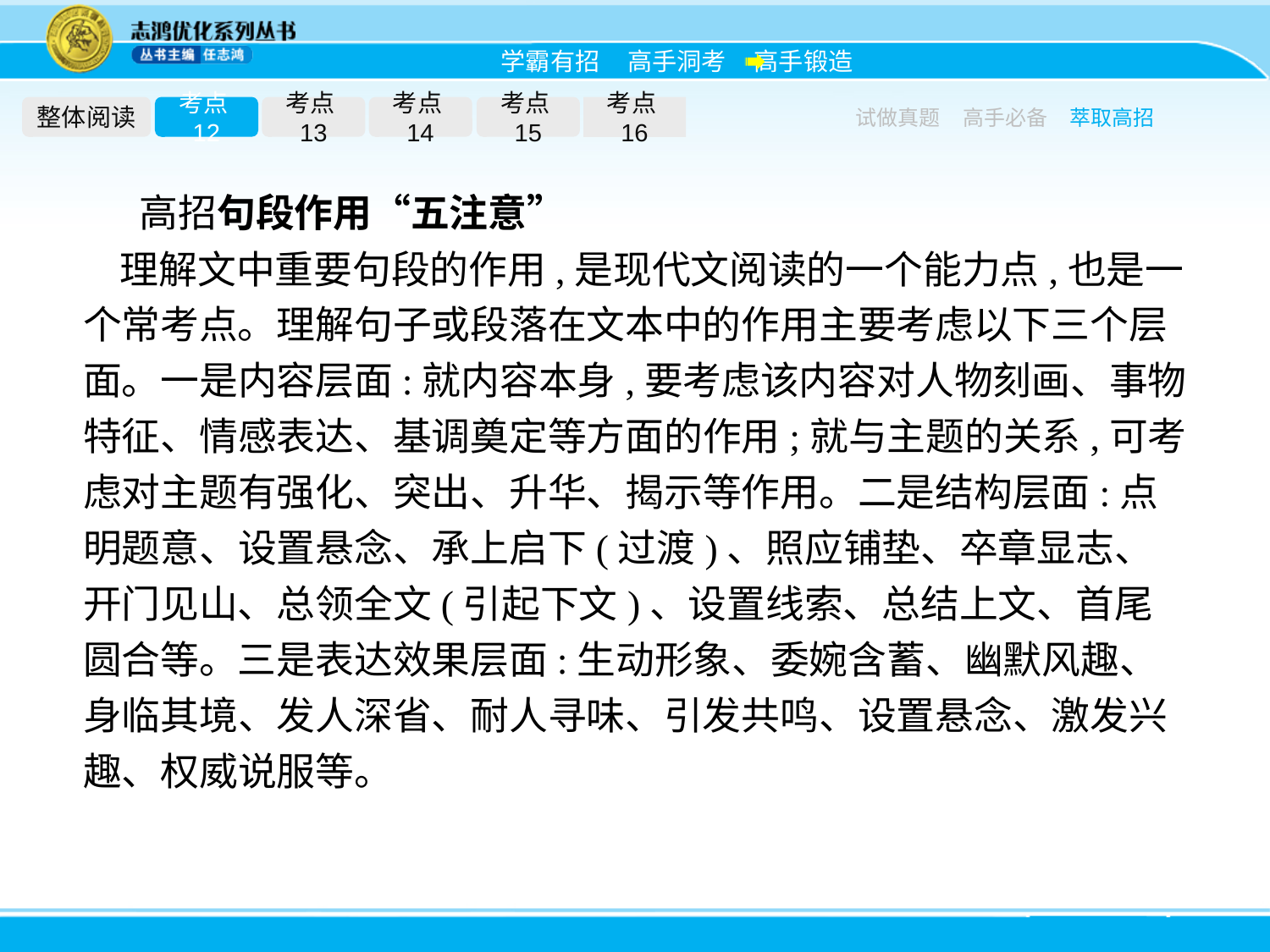

整体阅读
考点12
考点13
考点14
考点15
考点16
试做真题
高手必备
萃取高招
高招句段作用“五注意”
理解文中重要句段的作用,是现代文阅读的一个能力点,也是一个常考点。理解句子或段落在文本中的作用主要考虑以下三个层面。一是内容层面:就内容本身,要考虑该内容对人物刻画、事物特征、情感表达、基调奠定等方面的作用;就与主题的关系,可考虑对主题有强化、突出、升华、揭示等作用。二是结构层面:点明题意、设置悬念、承上启下(过渡)、照应铺垫、卒章显志、开门见山、总领全文(引起下文)、设置线索、总结上文、首尾圆合等。三是表达效果层面:生动形象、委婉含蓄、幽默风趣、身临其境、发人深省、耐人寻味、引发共鸣、设置悬念、激发兴趣、权威说服等。